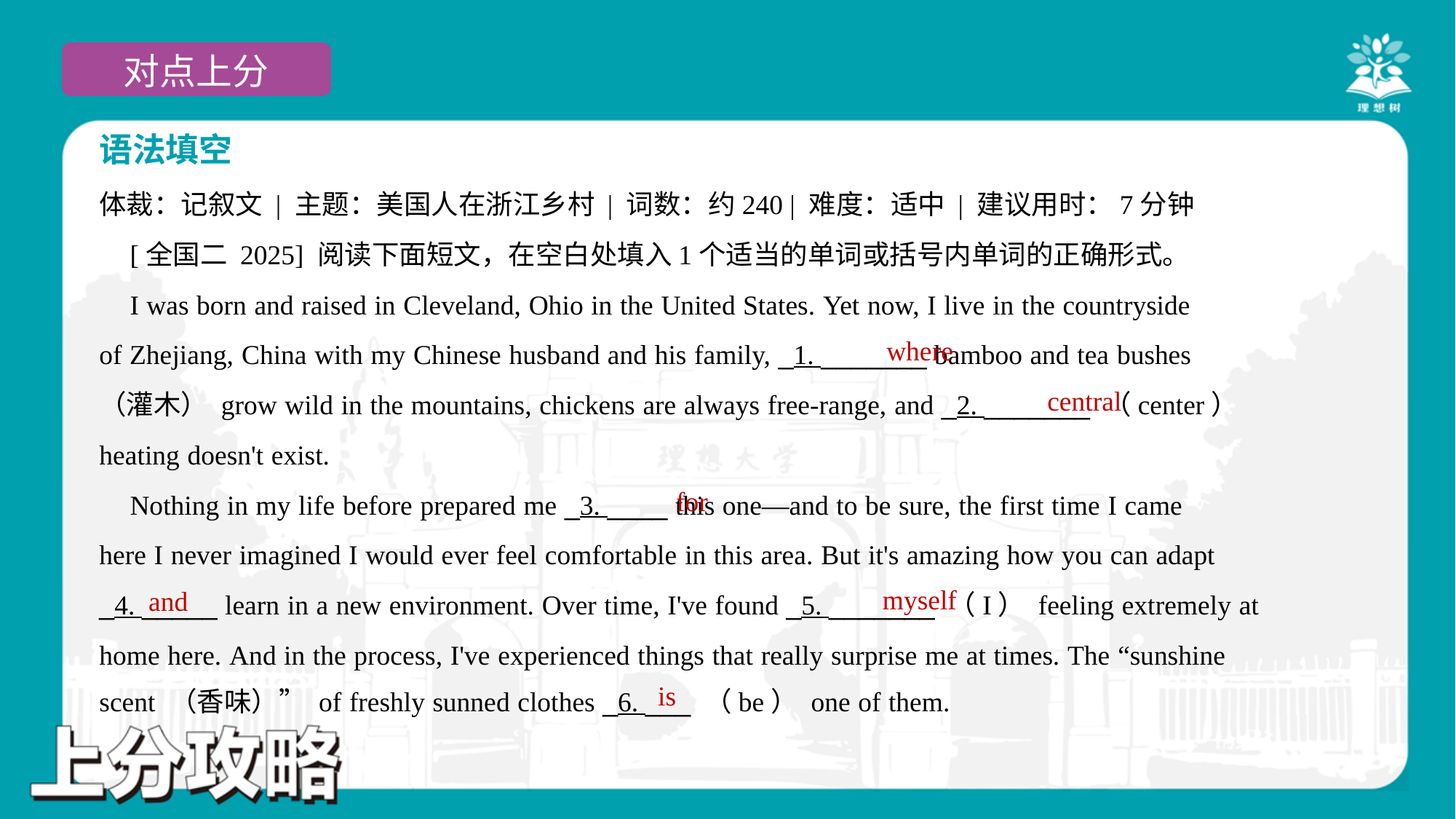

语法填空
体裁：记叙文 | 主题：美国人在浙江乡村 | 词数：约240 | 难度：适中 | 建议用时：7分钟
    [全国二 2025] 阅读下面短文，在空白处填入1个适当的单词或括号内单词的正确形式。
    I was born and raised in Cleveland, Ohio in the United States. Yet now, I live in the countryside
of Zhejiang, China with my Chinese husband and his family, _1. _______ bamboo and tea bushes
（灌木） grow wild in the mountains, chickens are always free-range, and _2. _______ （center）
heating doesn't exist.
    Nothing in my life before prepared me _3. ____ this one—and to be sure, the first time I came
here I never imagined I would ever feel comfortable in this area. But it's amazing how you can adapt
_4. _____ learn in a new environment. Over time, I've found _5. _______ （I） feeling extremely at
home here. And in the process, I've experienced things that really surprise me at times. The “sunshine
scent （香味）” of freshly sunned clothes _6. ___ （be） one of them.#1.1.2
where
central
for
myself
and
is